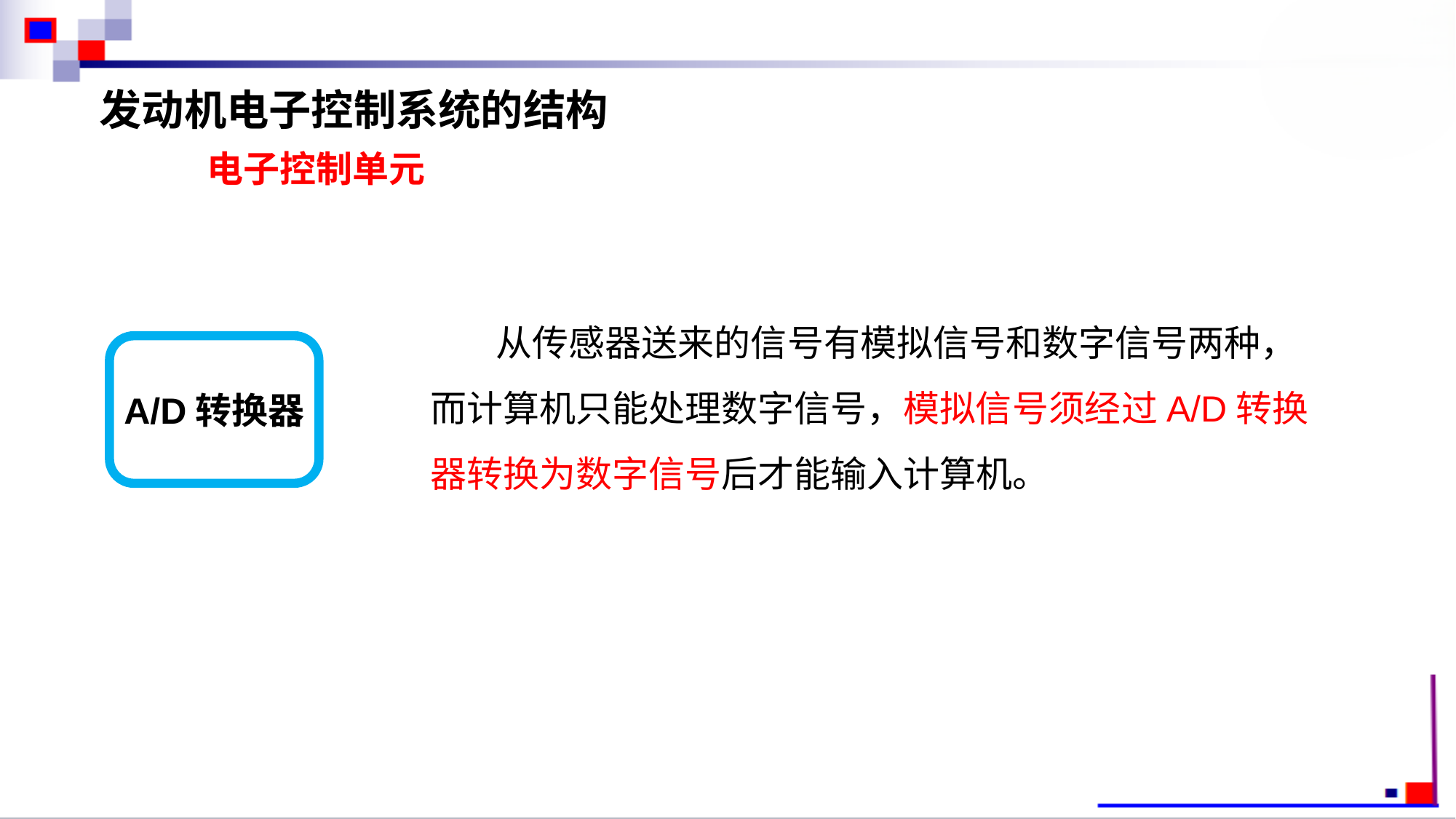

发动机电子控制系统的结构
电子控制单元
       从传感器送来的信号有模拟信号和数字信号两种，而计算机只能处理数字信号，模拟信号须经过A/D转换器转换为数字信号后才能输入计算机。
A/D转换器